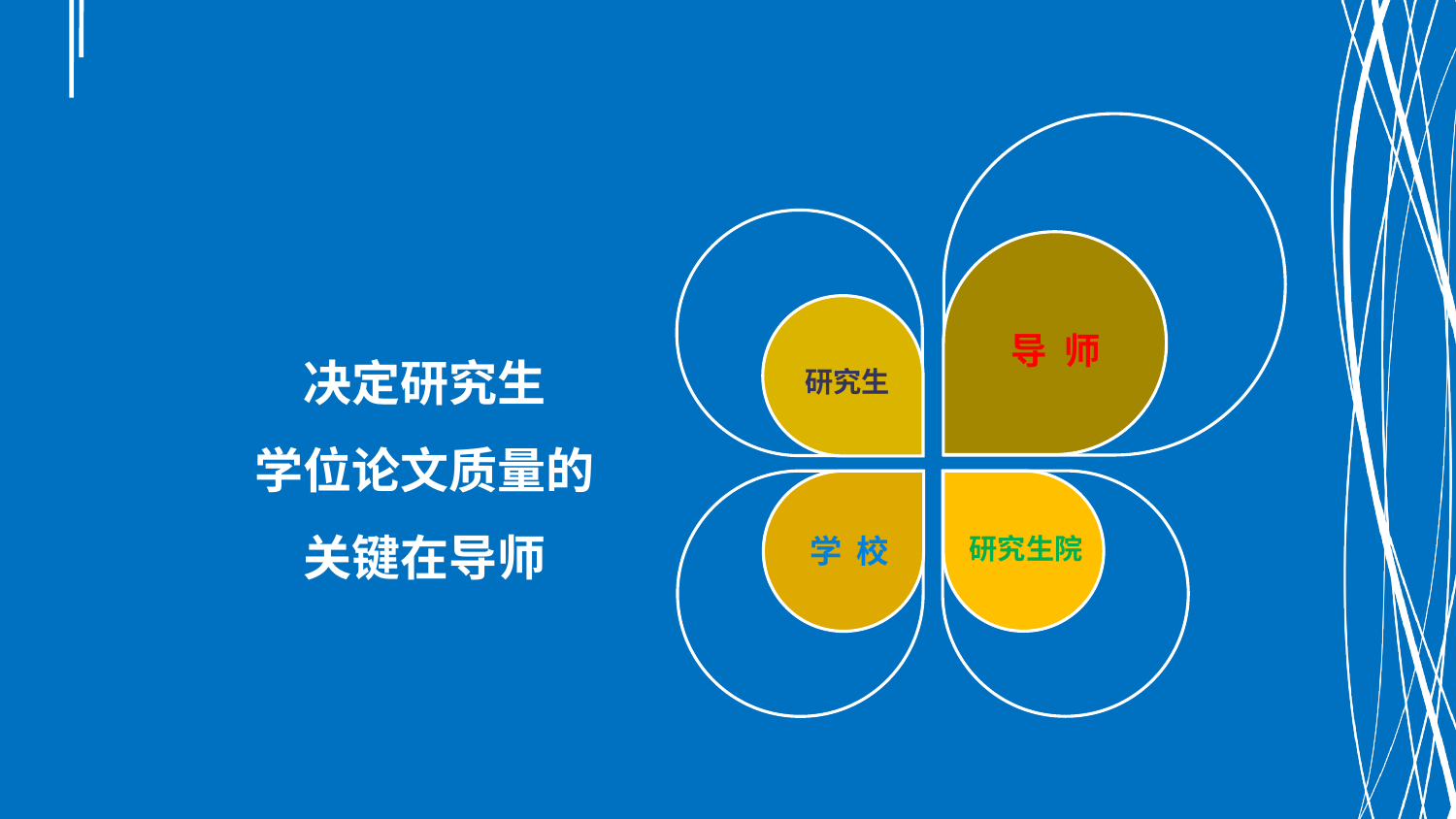

导  师
研究生

学  校
研究生院
决定研究生
学位论文质量的
关键在导师